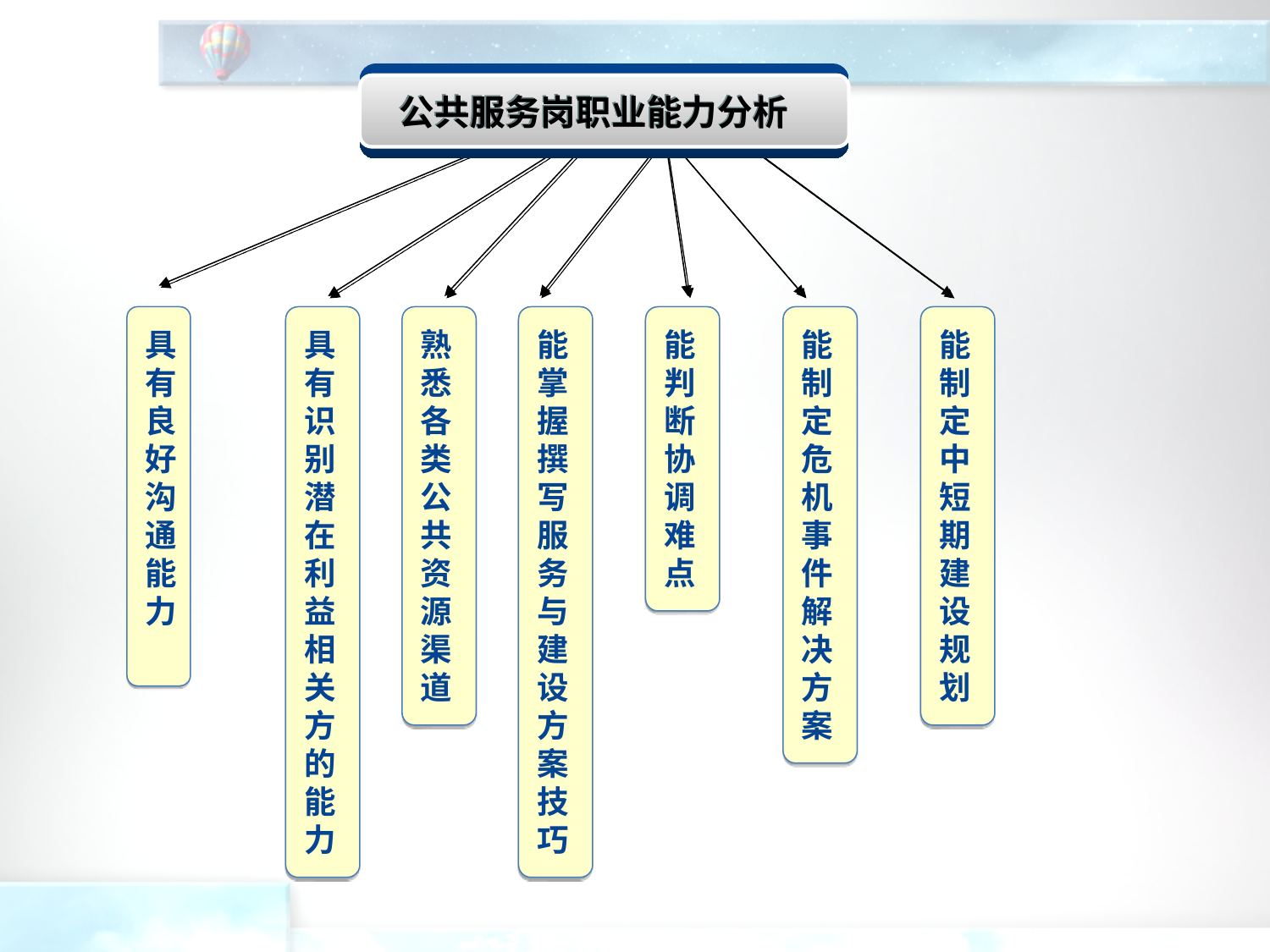

公共服务岗职业能力分析

具有良好沟通能力
具有识别潜在利益相关方的能力
熟悉各类公共资源渠道
能掌握撰写服务与建设方案技巧
能判断协调难点
能制定危机事件解决方案
能制定中短期建设规划